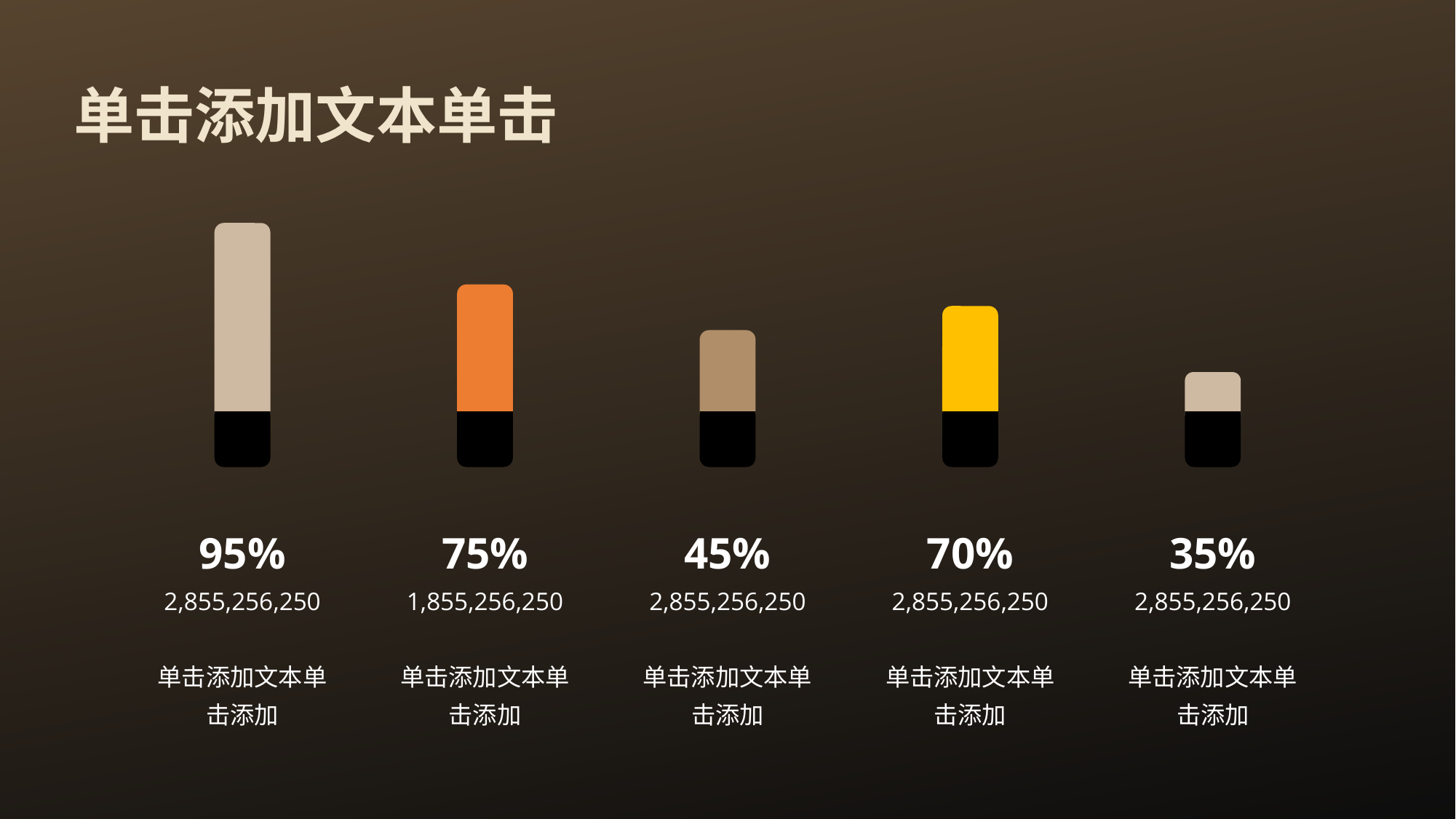

单击添加文本单击

95%
2,855,256,250

单击添加文本单击添加
75%
1,855,256,250

单击添加文本单击添加
45%
2,855,256,250

单击添加文本单击添加
70%
2,855,256,250

单击添加文本单击添加
35%
2,855,256,250

单击添加文本单击添加